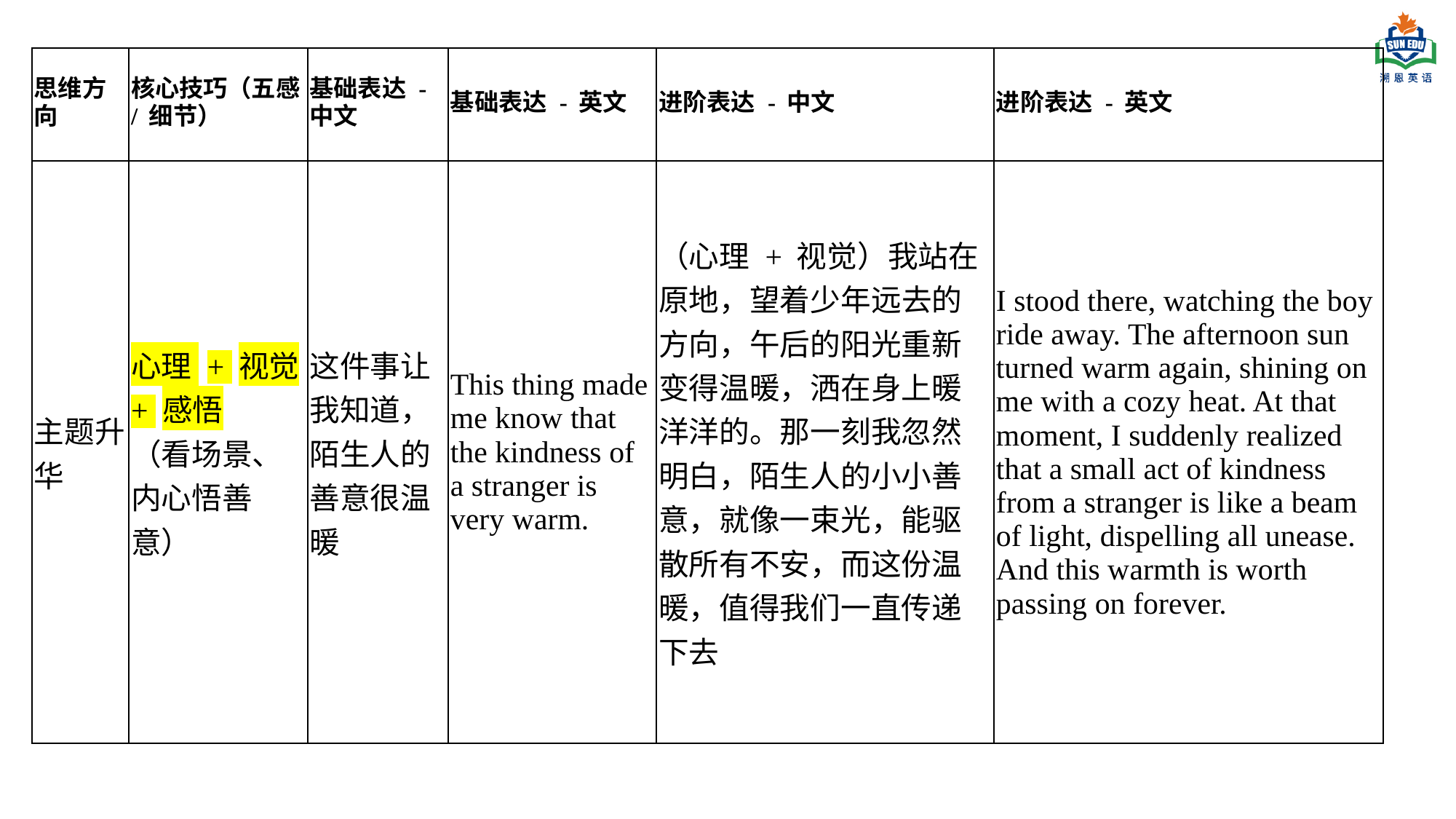

| 思维方向 | 核心技巧（五感 / 细节） | 基础表达 - 中文 | 基础表达 - 英文 | 进阶表达 - 中文 | 进阶表达 - 英文 |
| --- | --- | --- | --- | --- | --- |
| 主题升华 | 心理 + 视觉 + 感悟 （看场景、内心悟善意） | 这件事让我知道，陌生人的善意很温暖 | This thing made me know that the kindness of a stranger is very warm. | （心理 + 视觉）我站在原地，望着少年远去的方向，午后的阳光重新变得温暖，洒在身上暖洋洋的。那一刻我忽然明白，陌生人的小小善意，就像一束光，能驱散所有不安，而这份温暖，值得我们一直传递下去 | I stood there, watching the boy ride away. The afternoon sun turned warm again, shining on me with a cozy heat. At that moment, I suddenly realized that a small act of kindness from a stranger is like a beam of light, dispelling all unease. And this warmth is worth passing on forever. |